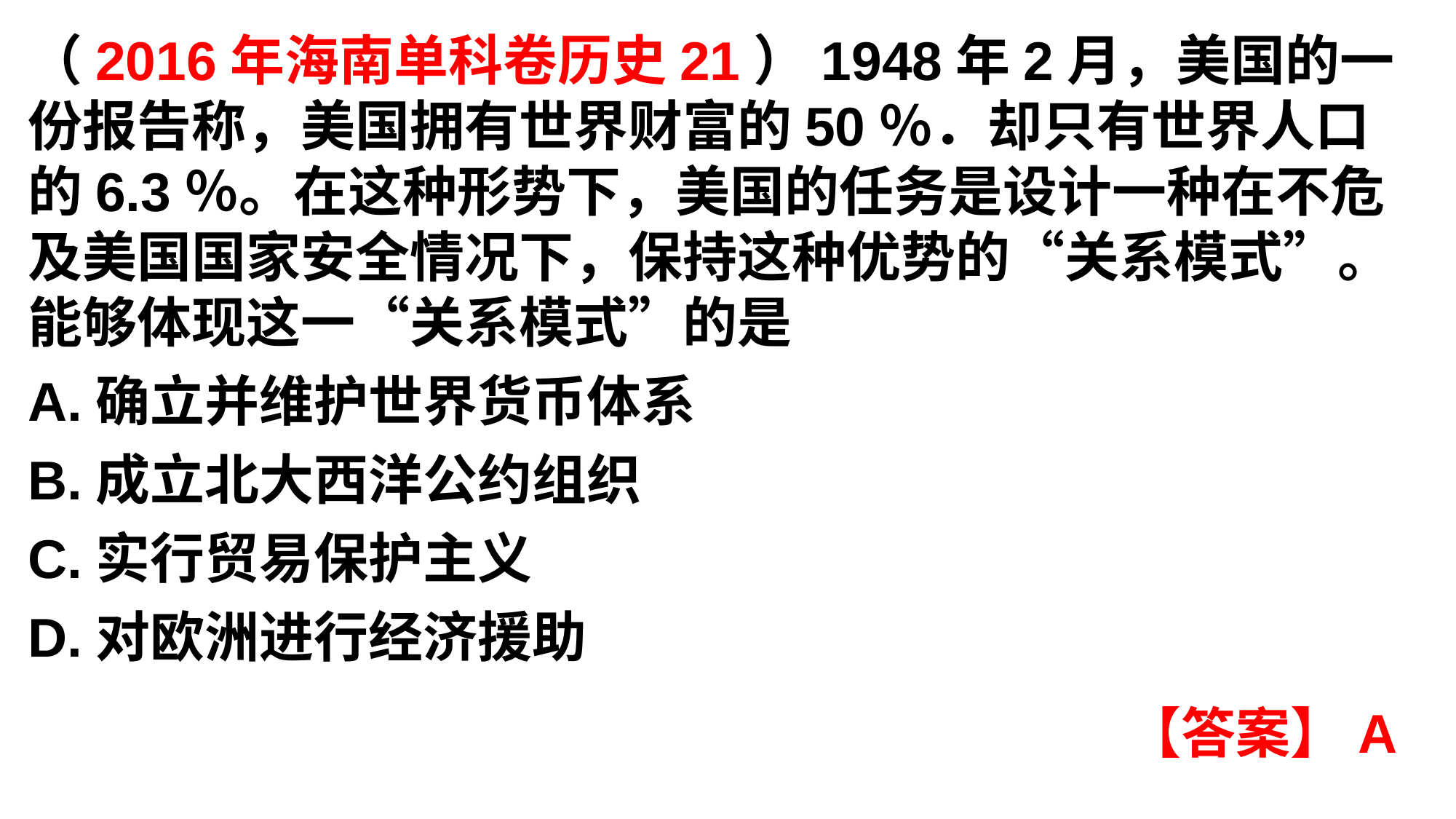

（2016年海南单科卷历史21）1948年2月，美国的一份报告称，美国拥有世界财富的50％．却只有世界人口的6.3％。在这种形势下，美国的任务是设计一种在不危及美国国家安全情况下，保持这种优势的“关系模式”。能够体现这一“关系模式”的是A.确立并维护世界货币体系
B.成立北大西洋公约组织C.实行贸易保护主义
D.对欧洲进行经济援助

【答案】A